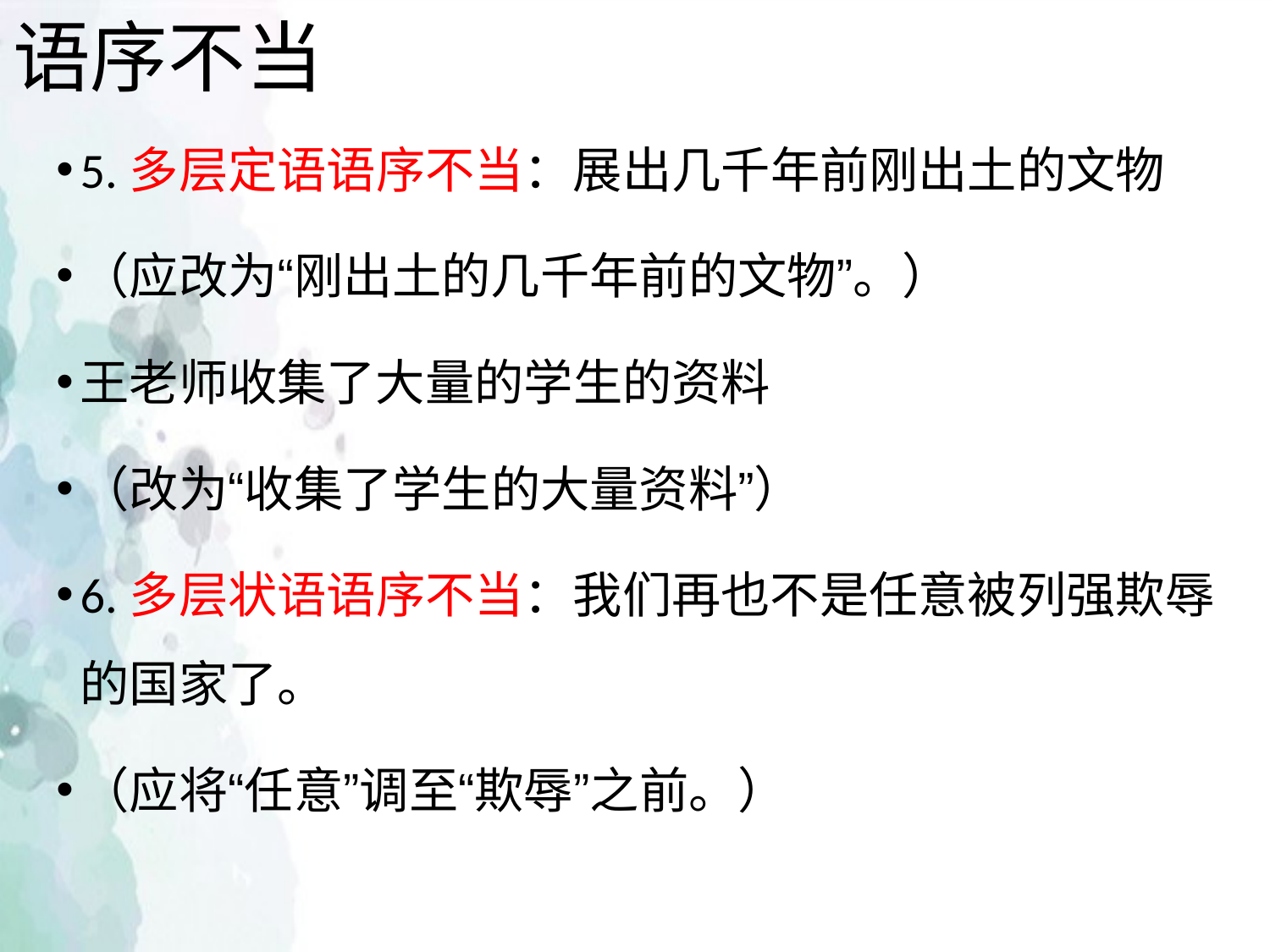

# 语序不当
5.多层定语语序不当：展出几千年前刚出土的文物
（应改为“刚出土的几千年前的文物”。）
王老师收集了大量的学生的资料
（改为“收集了学生的大量资料”）
6.多层状语语序不当：我们再也不是任意被列强欺辱的国家了。
（应将“任意”调至“欺辱”之前。）